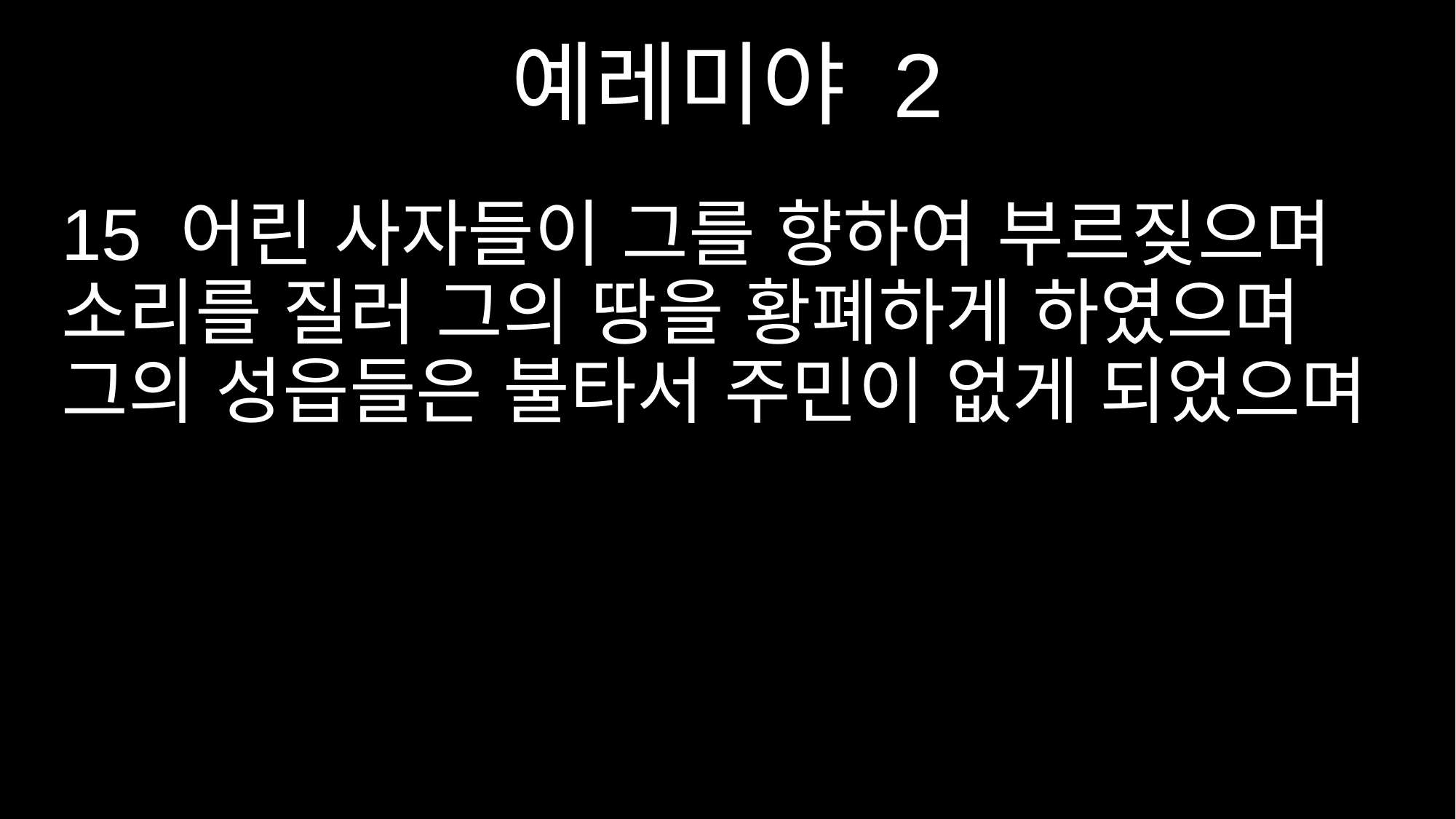

예레미야 2
15 어린 사자들이 그를 향하여 부르짖으며 소리를 질러 그의 땅을 황폐하게 하였으며 그의 성읍들은 불타서 주민이 없게 되었으며